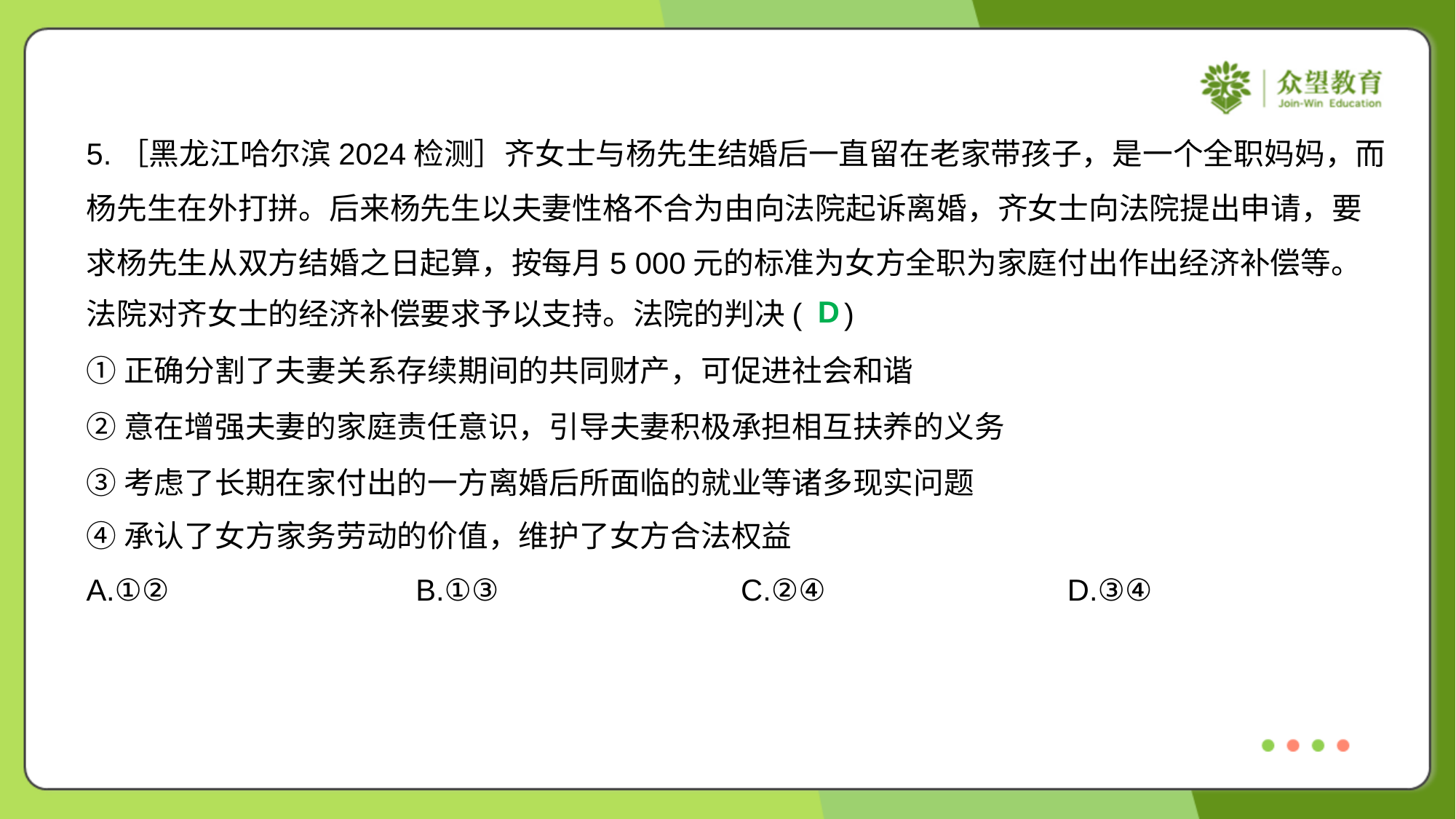

5.［黑龙江哈尔滨2024检测］齐女士与杨先生结婚后一直留在老家带孩子，是一个全职妈妈，而
杨先生在外打拼。后来杨先生以夫妻性格不合为由向法院起诉离婚，齐女士向法院提出申请，要
求杨先生从双方结婚之日起算，按每月5 000元的标准为女方全职为家庭付出作出经济补偿等。
法院对齐女士的经济补偿要求予以支持。法院的判决(     )
D
①正确分割了夫妻关系存续期间的共同财产，可促进社会和谐
②意在增强夫妻的家庭责任意识，引导夫妻积极承担相互扶养的义务
③考虑了长期在家付出的一方离婚后所面临的就业等诸多现实问题
④承认了女方家务劳动的价值，维护了女方合法权益
A.①②	B.①③	C.②④	D.③④